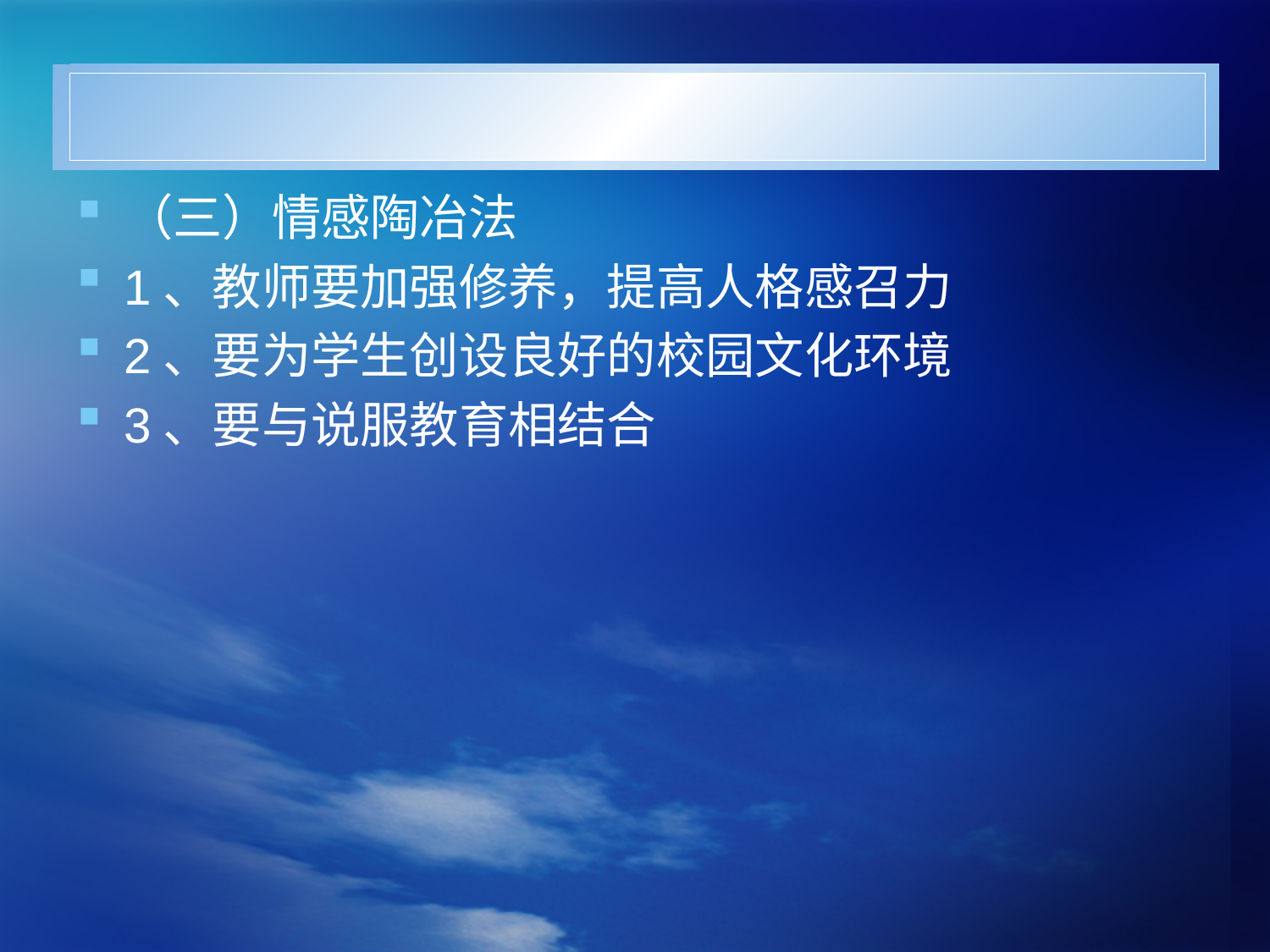

#
（三）情感陶冶法
1、教师要加强修养，提高人格感召力
2、要为学生创设良好的校园文化环境
3、要与说服教育相结合